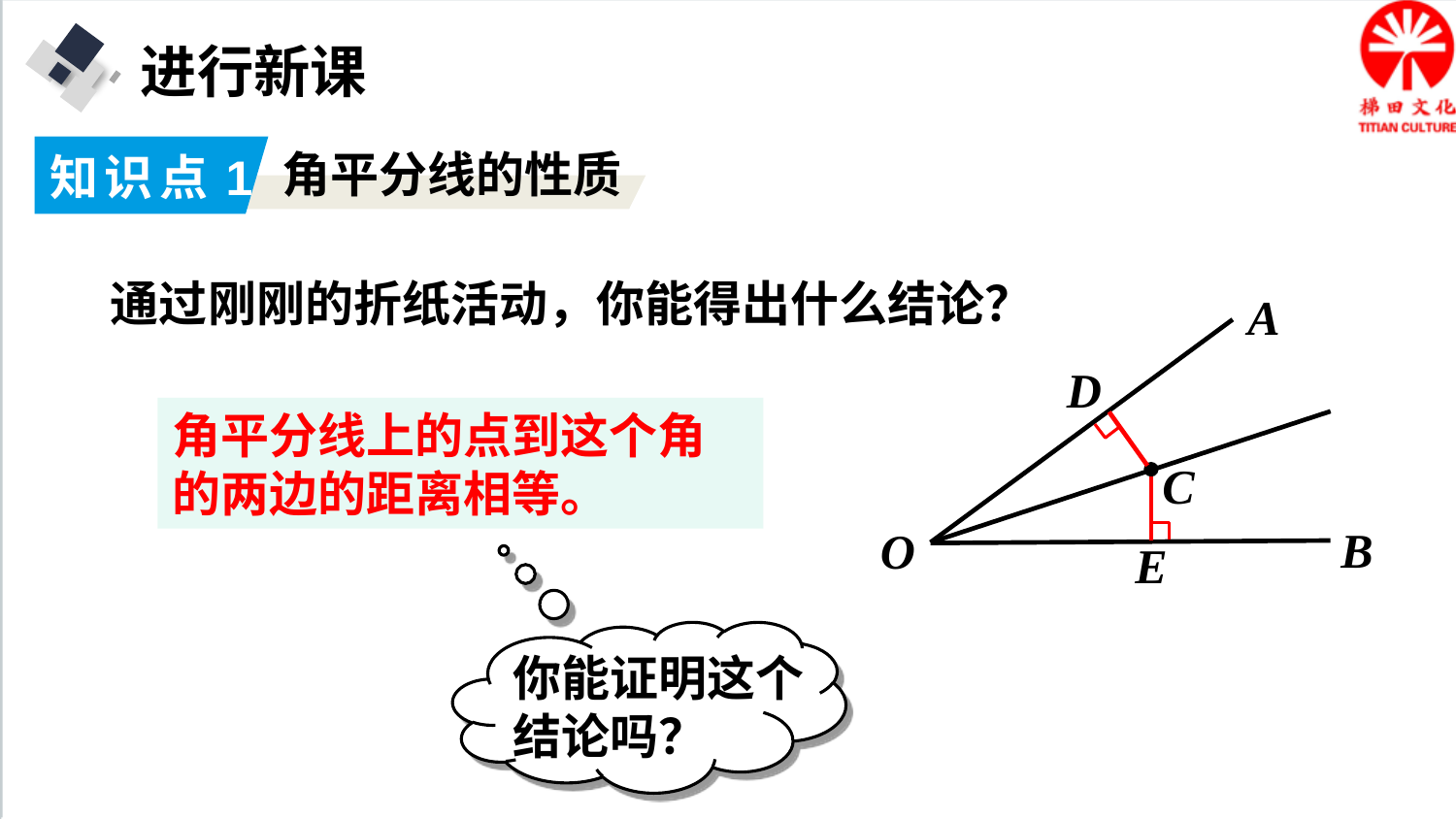

进行新课

知识点1

角平分线的性质
通过刚刚的折纸活动，你能得出什么结论？
A

D
角平分线上的点到这个角的两边的距离相等。

C
B
O

E

你能证明这个结论吗？